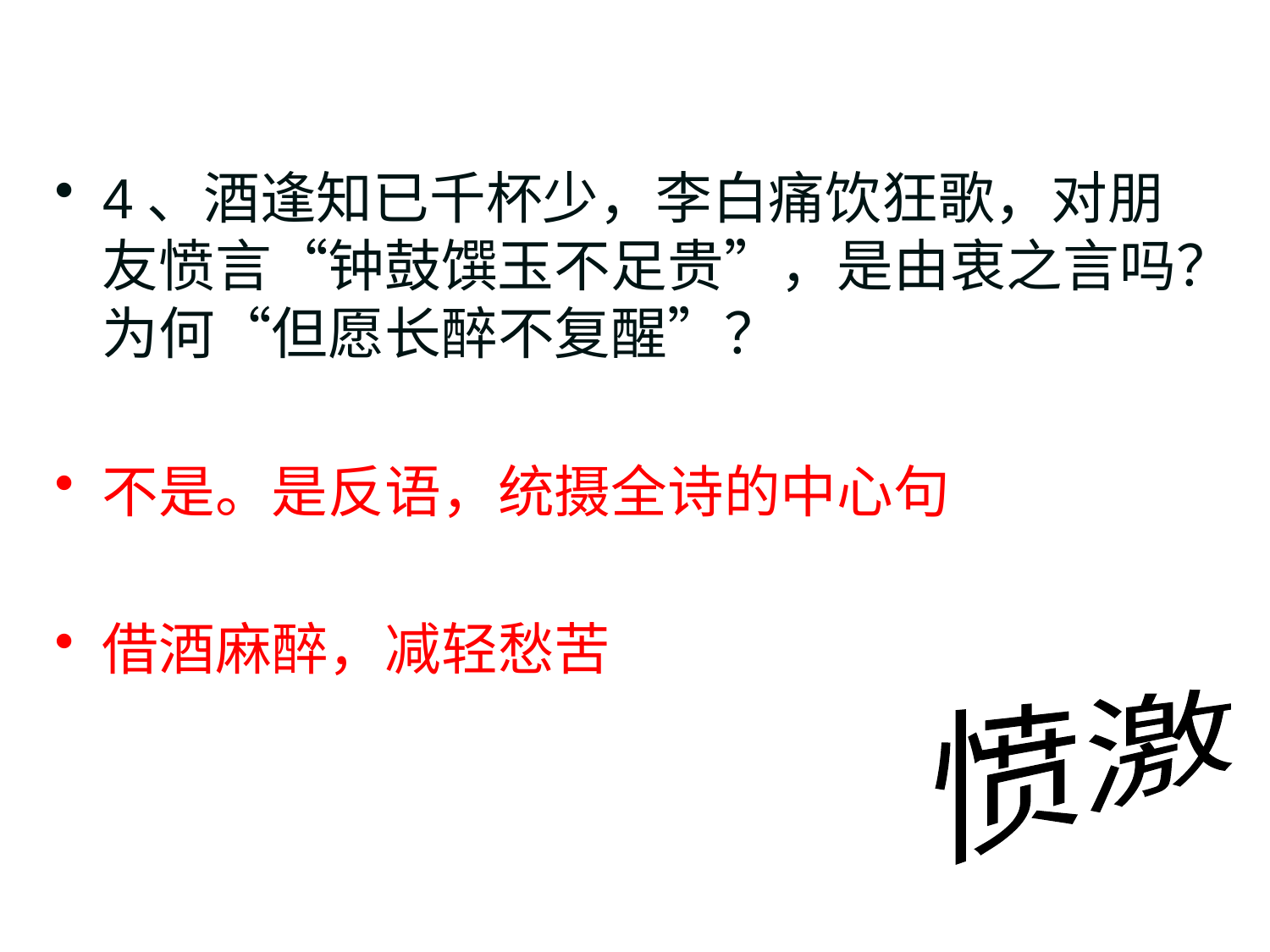

# 4、酒逢知已千杯少，李白痛饮狂歌，对朋友愤言“钟鼓馔玉不足贵”，是由衷之言吗？为何“但愿长醉不复醒”？

不是。是反语，统摄全诗的中心句

借酒麻醉，减轻愁苦
愤激